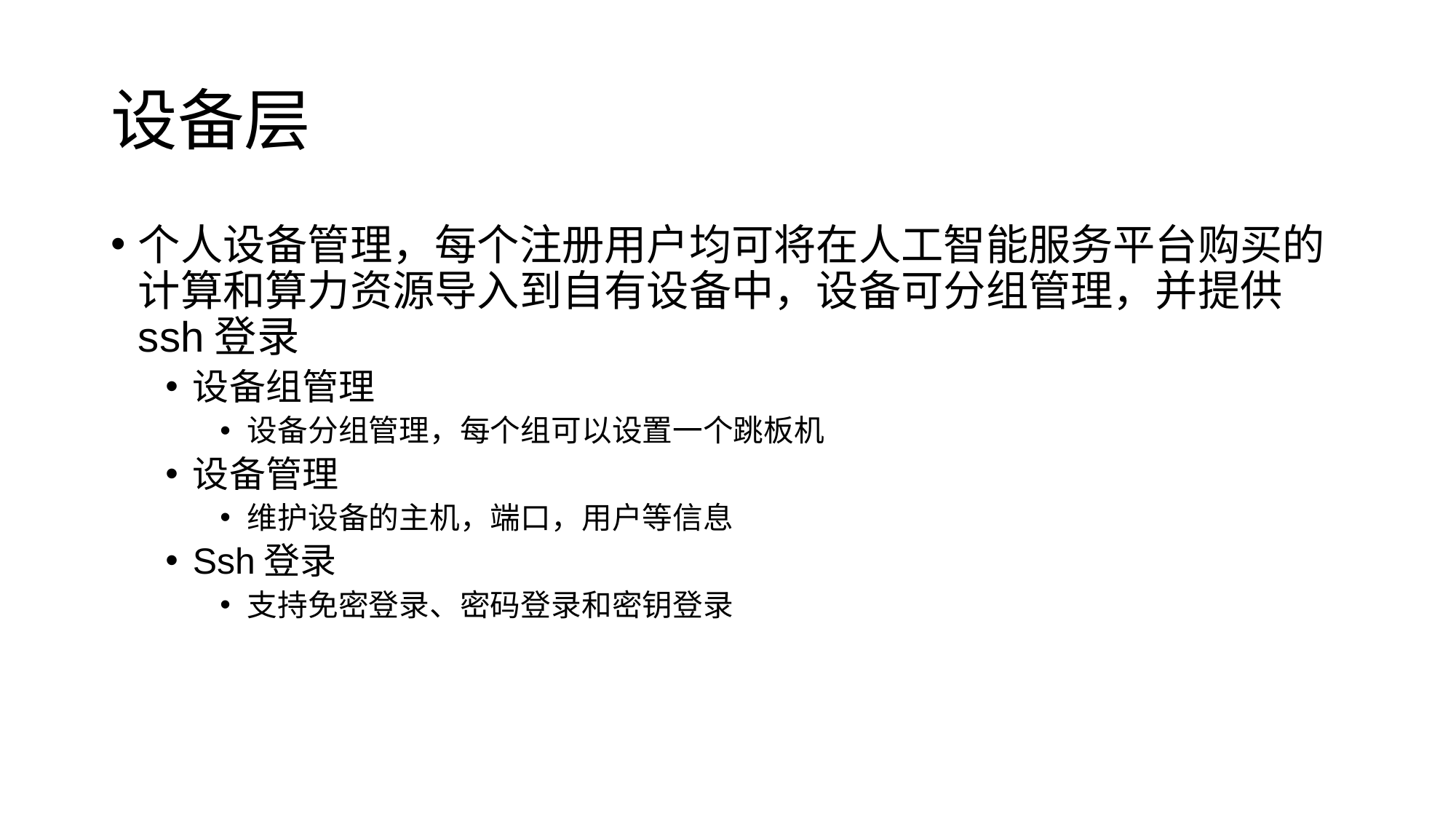

# 设备层
个人设备管理，每个注册用户均可将在人工智能服务平台购买的计算和算力资源导入到自有设备中，设备可分组管理，并提供ssh登录
设备组管理
设备分组管理，每个组可以设置一个跳板机
设备管理
维护设备的主机，端口，用户等信息
Ssh登录
支持免密登录、密码登录和密钥登录